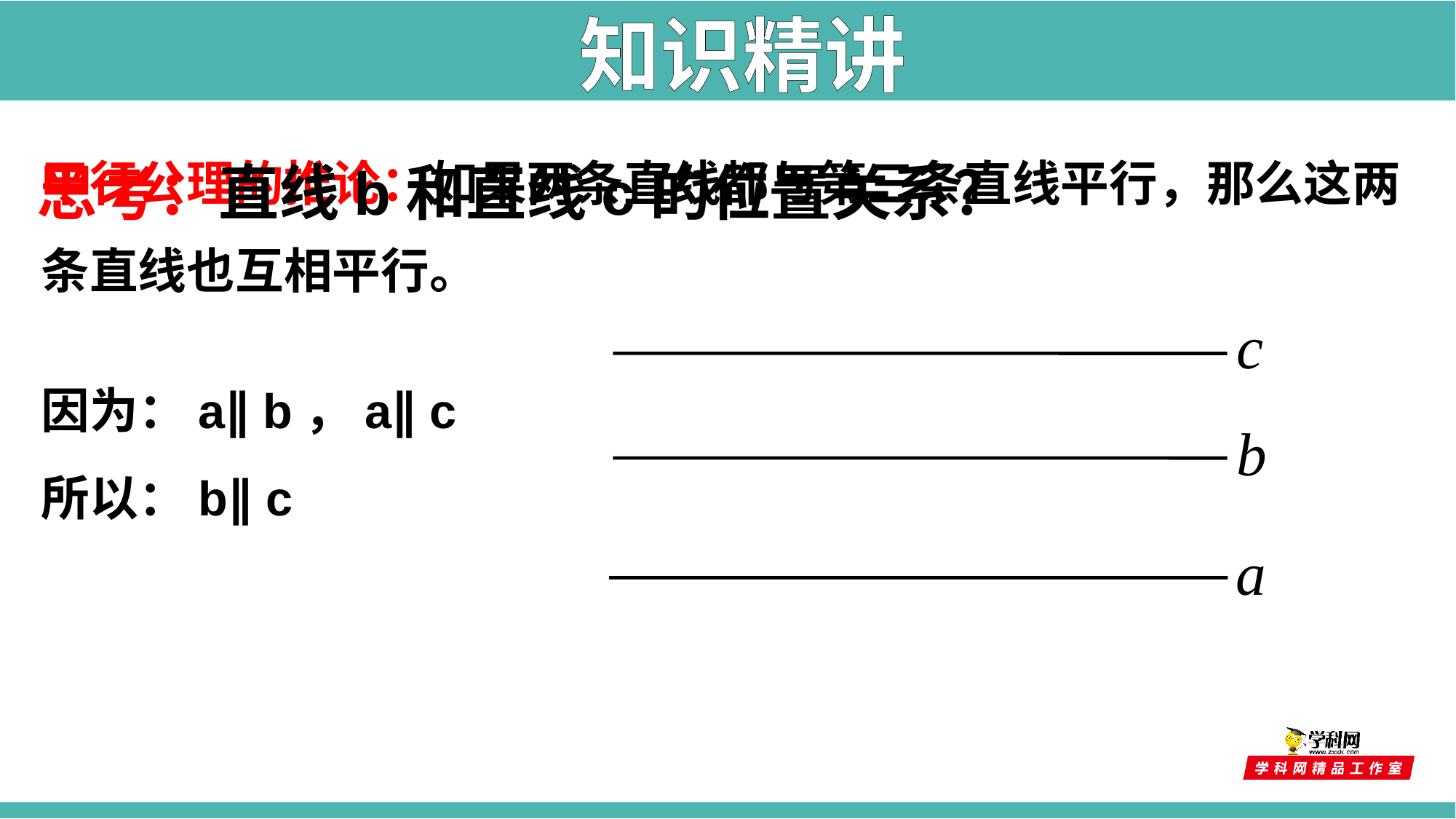

知识精讲
思考：直线b和直线c的位置关系？
平行公理的推论：如果两条直线都与第三条直线平行，那么这两条直线也互相平行。
c
因为：a∥ b，a∥ c
所以：b∥ c

b

a